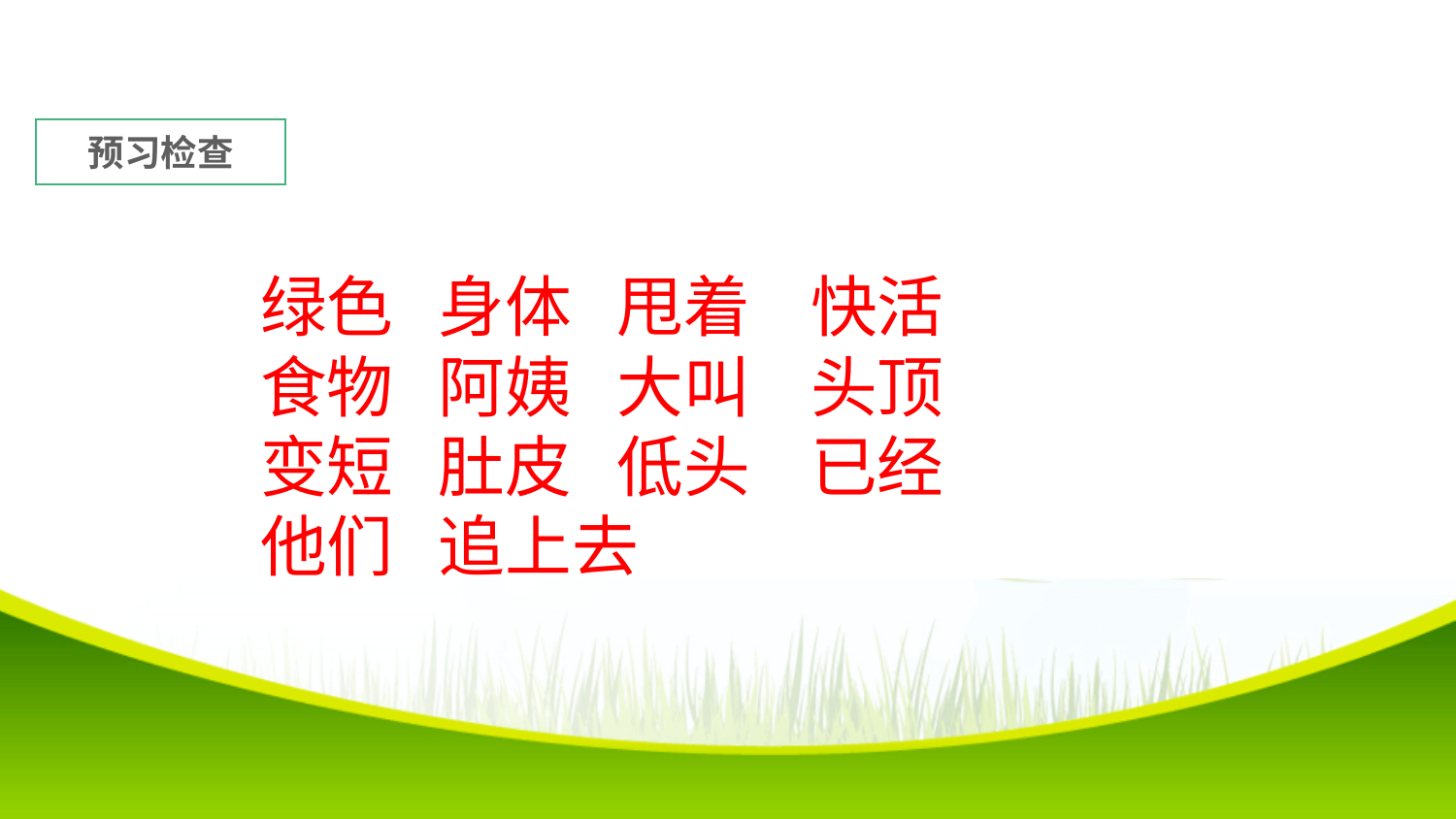

预习检查
绿色   身体   甩着    快活
食物   阿姨   大叫    头顶
变短   肚皮   低头    已经
他们   追上去